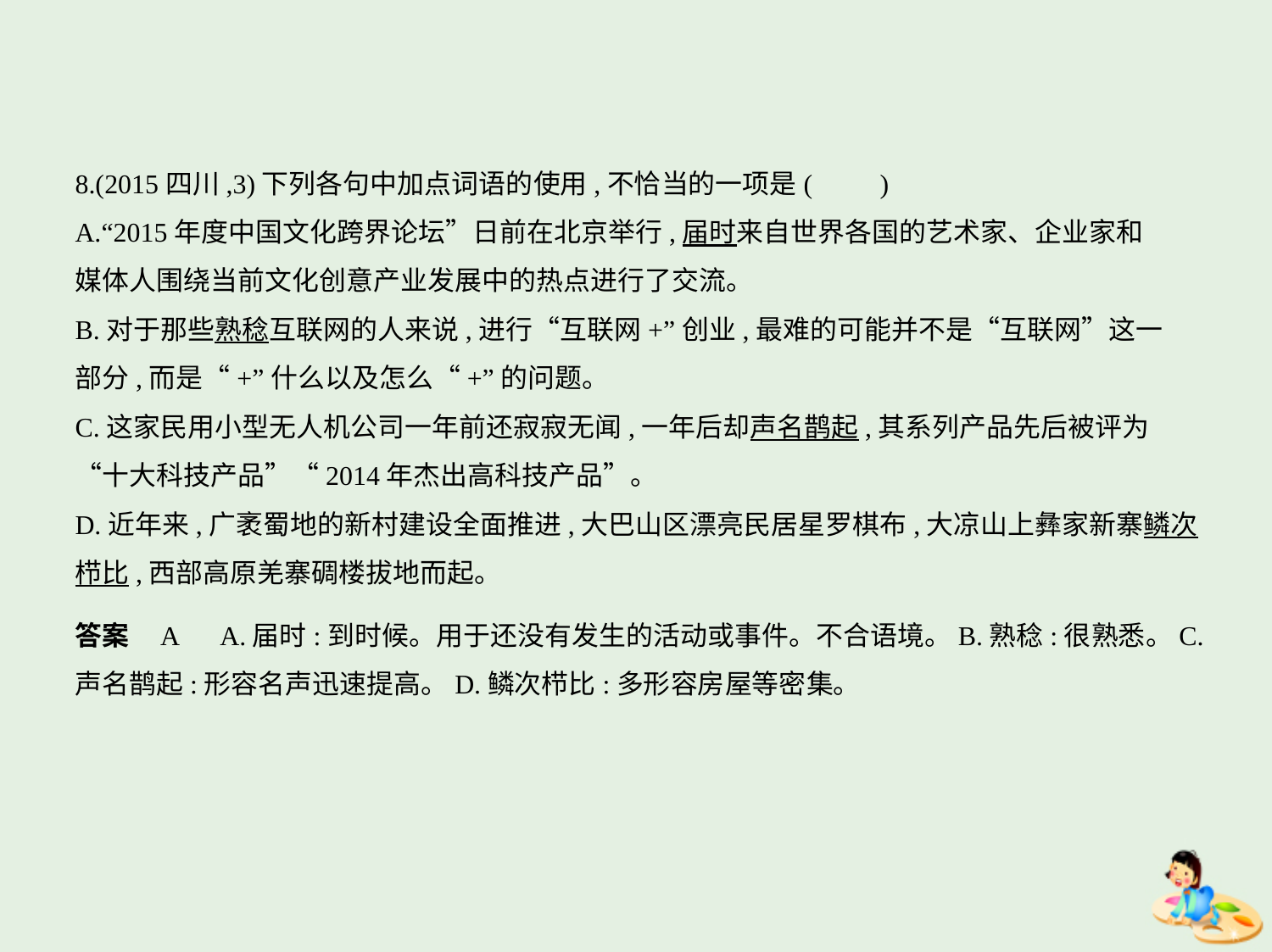

8.(2015四川,3)下列各句中加点词语的使用,不恰当的一项是(　　)
A.“2015年度中国文化跨界论坛”日前在北京举行,届时来自世界各国的艺术家、企业家和
媒体人围绕当前文化创意产业发展中的热点进行了交流。
B.对于那些熟稔互联网的人来说,进行“互联网+”创业,最难的可能并不是“互联网”这一
部分,而是“+”什么以及怎么“+”的问题。
C.这家民用小型无人机公司一年前还寂寂无闻,一年后却声名鹊起,其系列产品先后被评为
“十大科技产品”“2014年杰出高科技产品”。
D.近年来,广袤蜀地的新村建设全面推进,大巴山区漂亮民居星罗棋布,大凉山上彝家新寨鳞次
栉比,西部高原羌寨碉楼拔地而起。
答案    A　A.届时:到时候。用于还没有发生的活动或事件。不合语境。B.熟稔:很熟悉。C.
声名鹊起:形容名声迅速提高。D.鳞次栉比:多形容房屋等密集。